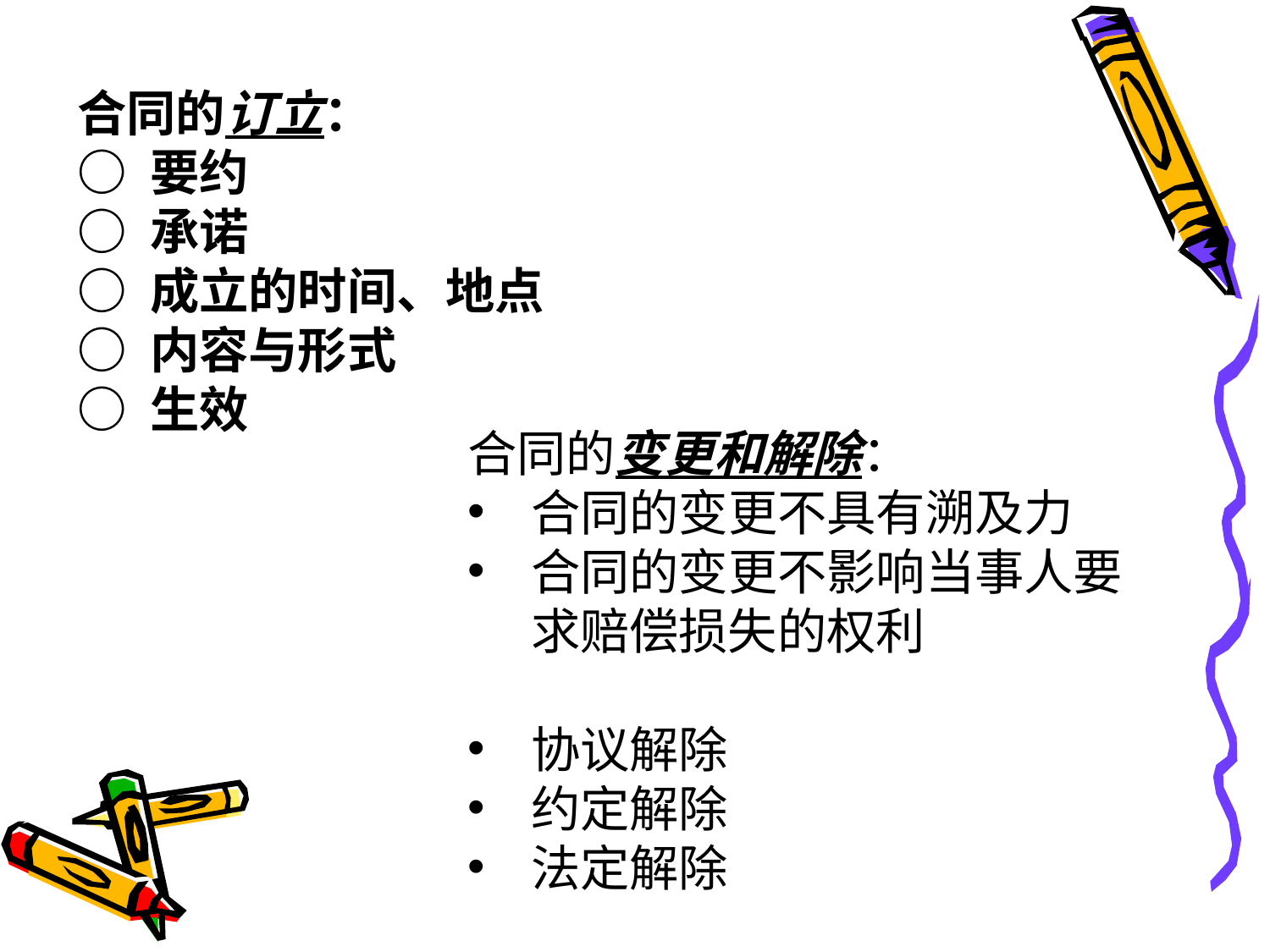

合同的订立：
○ 要约
○ 承诺
○ 成立的时间、地点
○ 内容与形式
○ 生效
合同的变更和解除：
合同的变更不具有溯及力
合同的变更不影响当事人要求赔偿损失的权利

协议解除
约定解除
法定解除